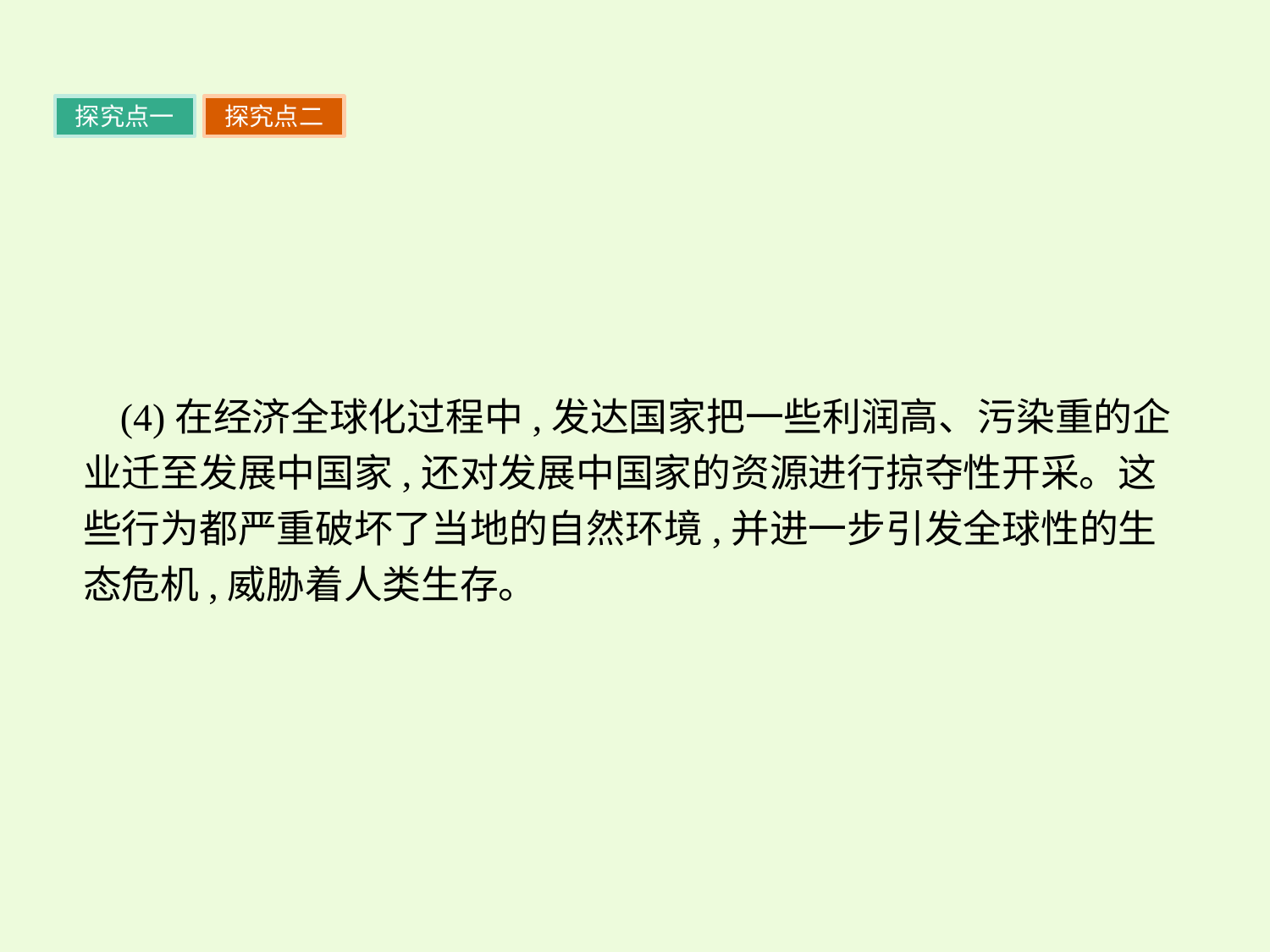

探究点一
探究点二
(4)在经济全球化过程中,发达国家把一些利润高、污染重的企业迁至发展中国家,还对发展中国家的资源进行掠夺性开采。这些行为都严重破坏了当地的自然环境,并进一步引发全球性的生态危机,威胁着人类生存。